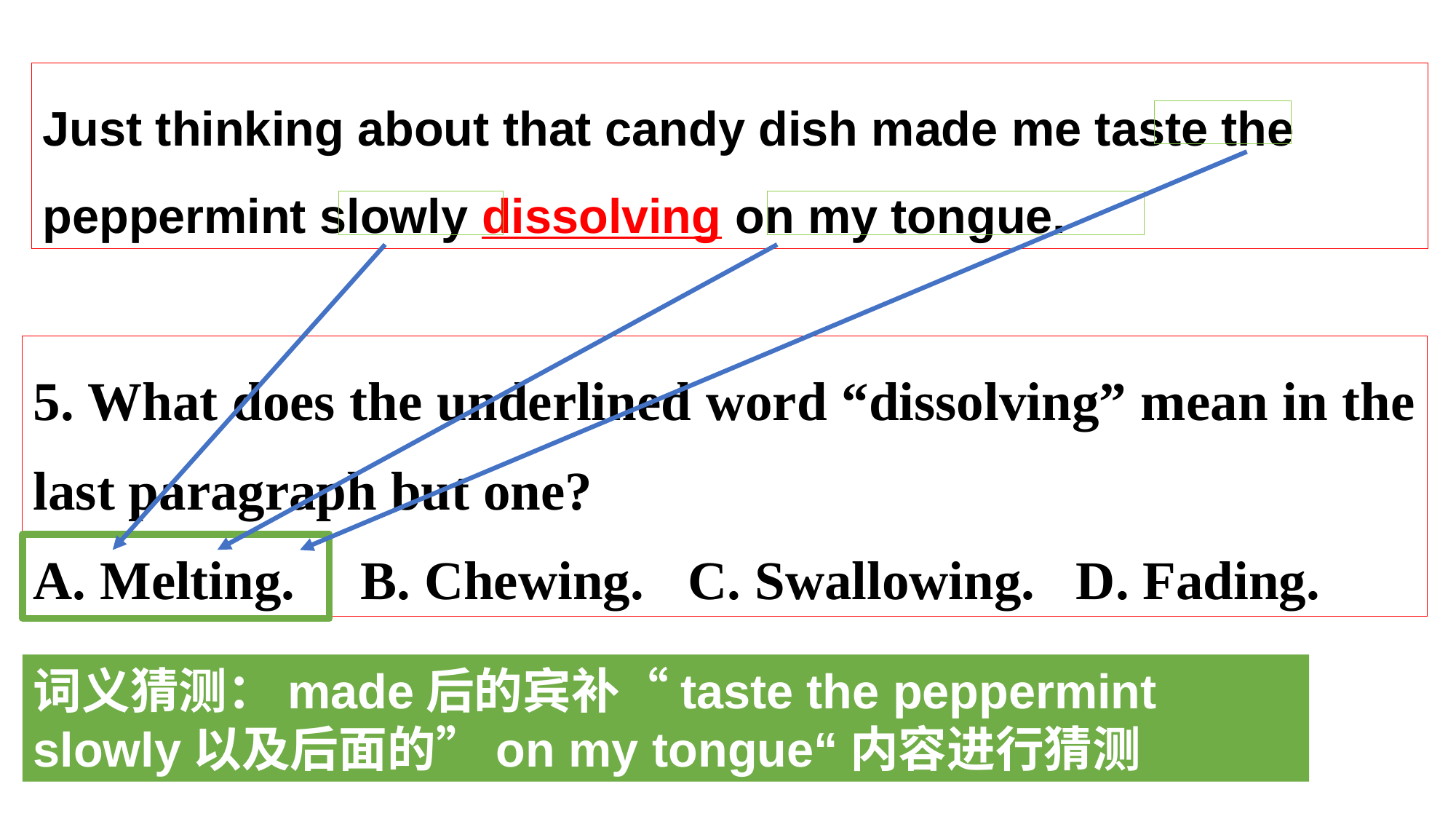

Just thinking about that candy dish made me taste the peppermint slowly dissolving on my tongue.

5. What does the underlined word “dissolving” mean in the last paragraph but one?
A. Melting.  	B. Chewing.   	C. Swallowing.   D. Fading.

词义猜测：made后的宾补“taste the peppermint slowly以及后面的”on my tongue“内容进行猜测